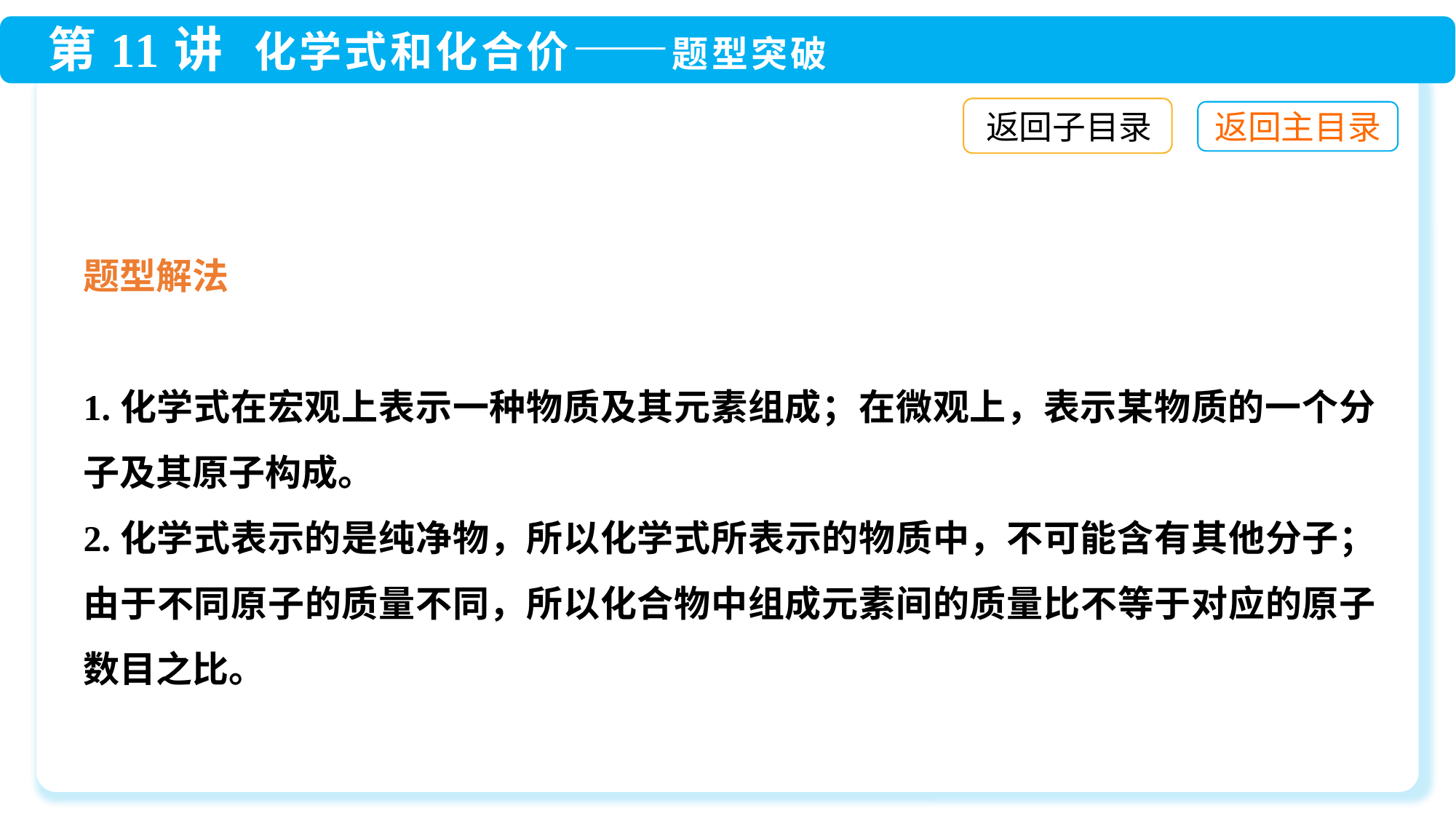

返回子目录
题型解法

1.化学式在宏观上表示一种物质及其元素组成；在微观上，表示某物质的一个分子及其原子构成。
2.化学式表示的是纯净物，所以化学式所表示的物质中，不可能含有其他分子；由于不同原子的质量不同，所以化合物中组成元素间的质量比不等于对应的原子数目之比。